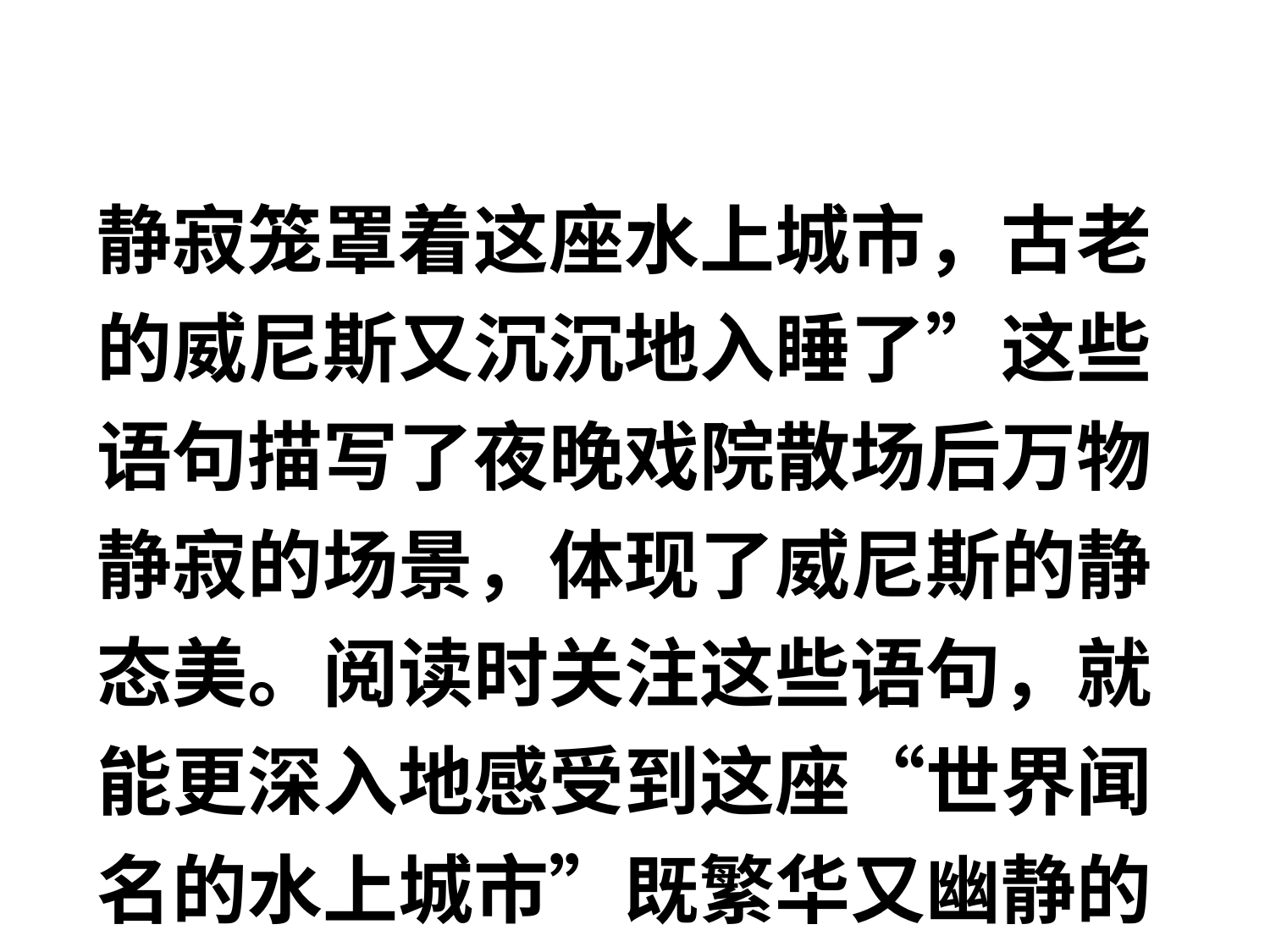

静寂笼罩着这座水上城市，古老的威尼斯又沉沉地入睡了”这些语句描写了夜晚戏院散场后万物静寂的场景，体现了威尼斯的静态美。阅读时关注这些语句，就能更深入地感受到这座“世界闻名的水上城市”既繁华又幽静的独特魅力。